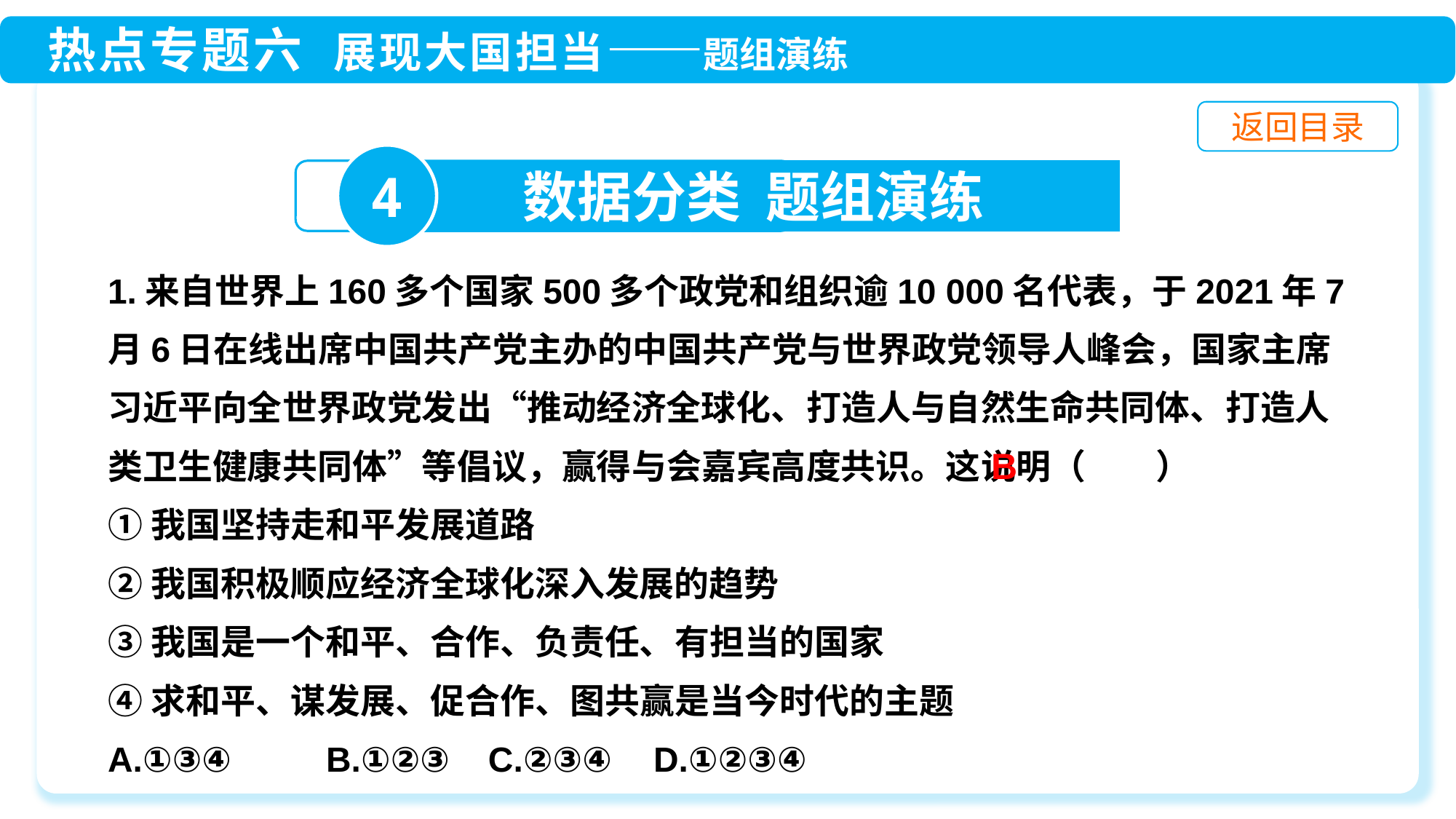

4

数据分类  题组演练
1.来自世界上160多个国家500多个政党和组织逾10 000名代表，于2021年7月6日在线出席中国共产党主办的中国共产党与世界政党领导人峰会，国家主席习近平向全世界政党发出“推动经济全球化、打造人与自然生命共同体、打造人类卫生健康共同体”等倡议，赢得与会嘉宾高度共识。这说明（　　）
①我国坚持走和平发展道路
②我国积极顺应经济全球化深入发展的趋势
③我国是一个和平、合作、负责任、有担当的国家
④求和平、谋发展、促合作、图共赢是当今时代的主题
A.①③④	B.①②③    C.②③④	D.①②③④
B